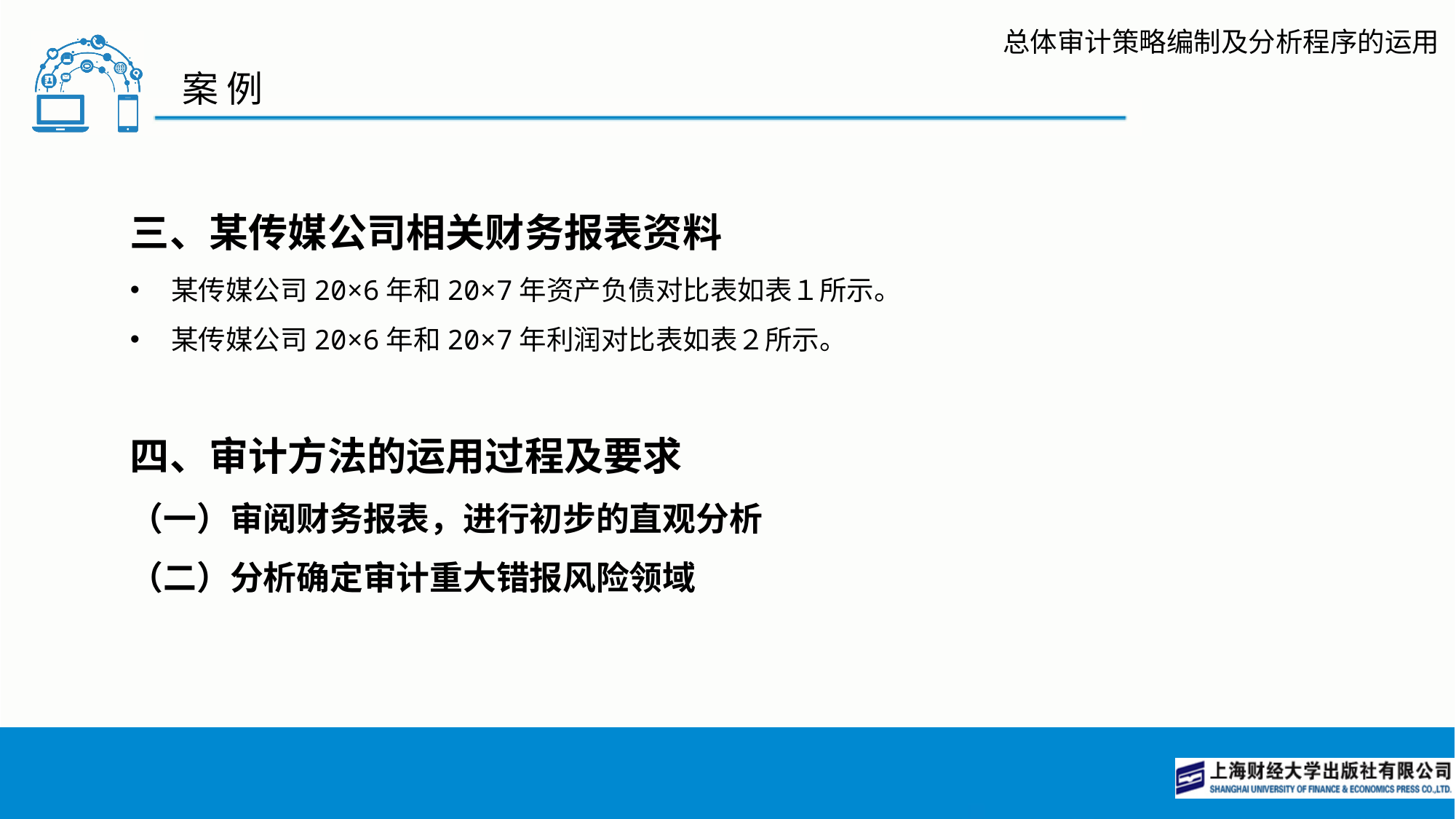

总体审计策略编制及分析程序的运用
# 案 例
三、某传媒公司相关财务报表资料
某传媒公司20×6年和20×7年资产负债对比表如表１所示。
某传媒公司20×6年和20×7年利润对比表如表２所示。

四、审计方法的运用过程及要求
（一）审阅财务报表，进行初步的直观分析
（二）分析确定审计重大错报风险领域